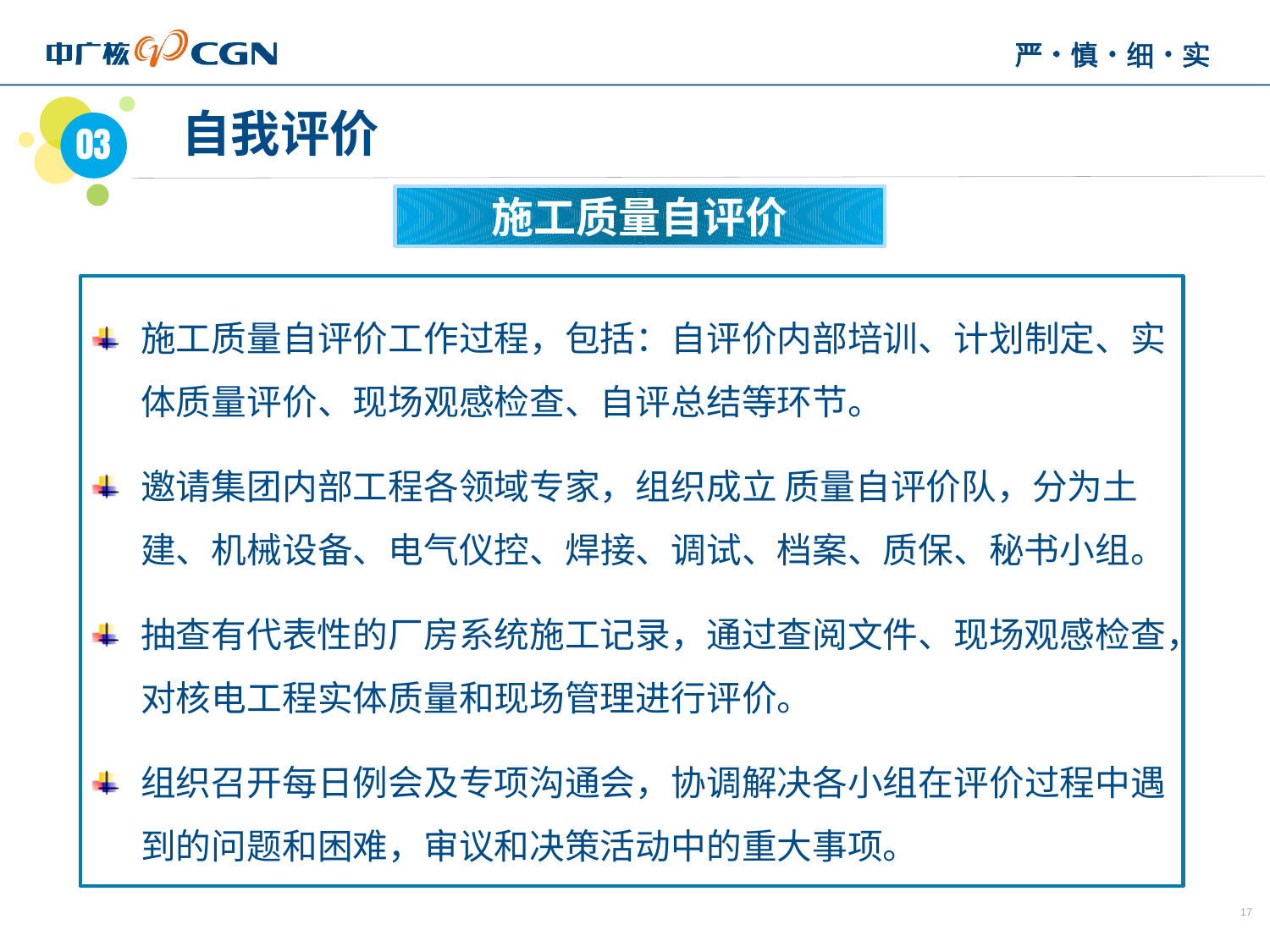

03

  自我评价

施工质量自评价
施工质量自评价工作过程，包括：自评价内部培训、计划制定、实体质量评价、现场观感检查、自评总结等环节。
邀请集团内部工程各领域专家，组织成立 质量自评价队，分为土建、机械设备、电气仪控、焊接、调试、档案、质保、秘书小组。
抽查有代表性的厂房系统施工记录，通过查阅文件、现场观感检查，对核电工程实体质量和现场管理进行评价。
组织召开每日例会及专项沟通会，协调解决各小组在评价过程中遇到的问题和困难，审议和决策活动中的重大事项。
17